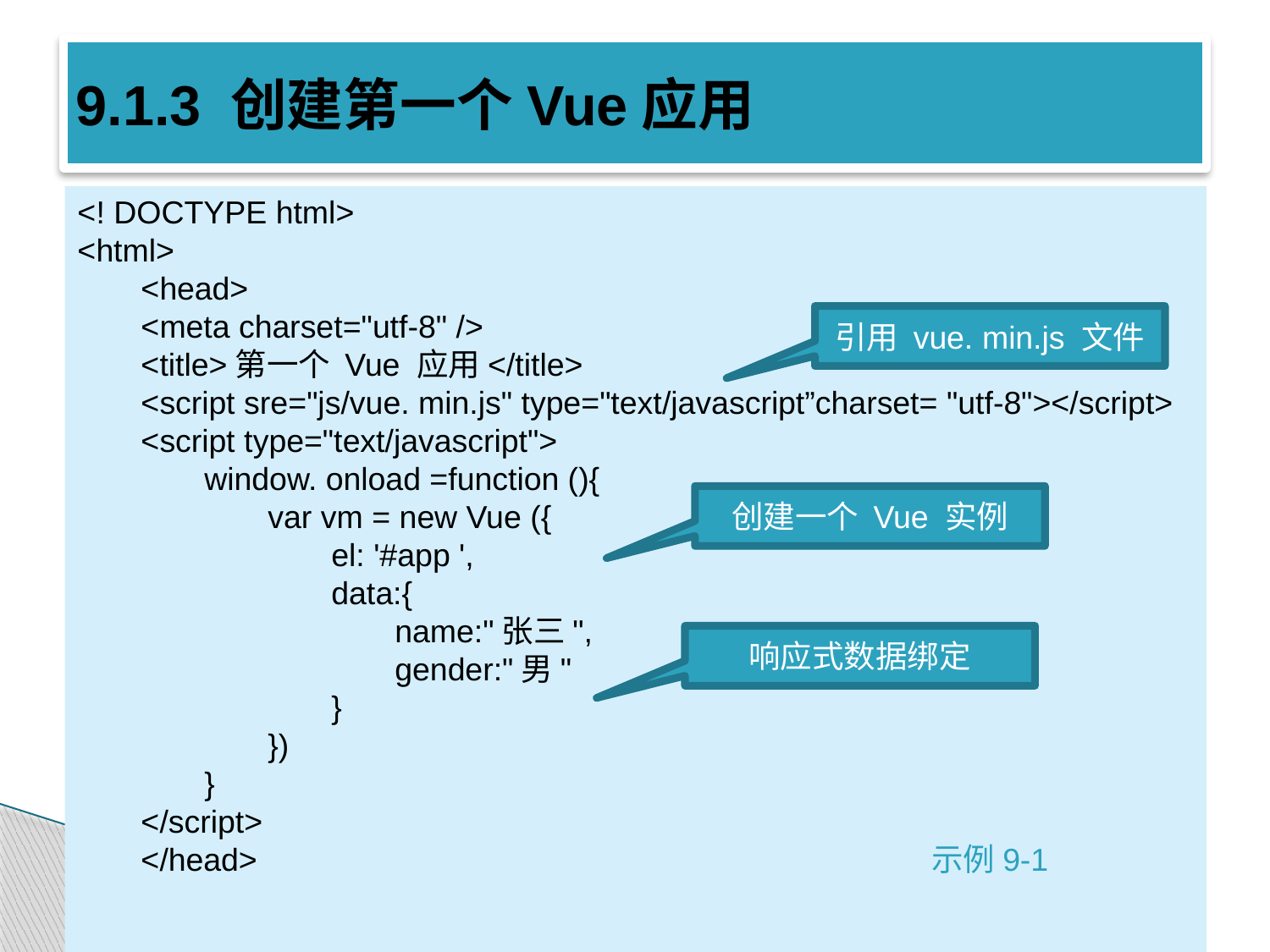

# 9.1.3 创建第一个Vue应用
<! DOCTYPE html>
<html>
<head>
<meta charset="utf-8" />
<title>第一个 Vue 应用</title>
<script sre="js/vue. min.js" type="text/javascript”charset= "utf-8"></script>
<script type="text/javascript">
window. onload =function (){
var vm = new Vue ({
el: '#app ',
data:{
name:"张三",
gender:"男"
}
})
}
</script>
</head>                                                                           示例9-1

引用 vue. min.js 文件
创建一个 Vue 实例
响应式数据绑定